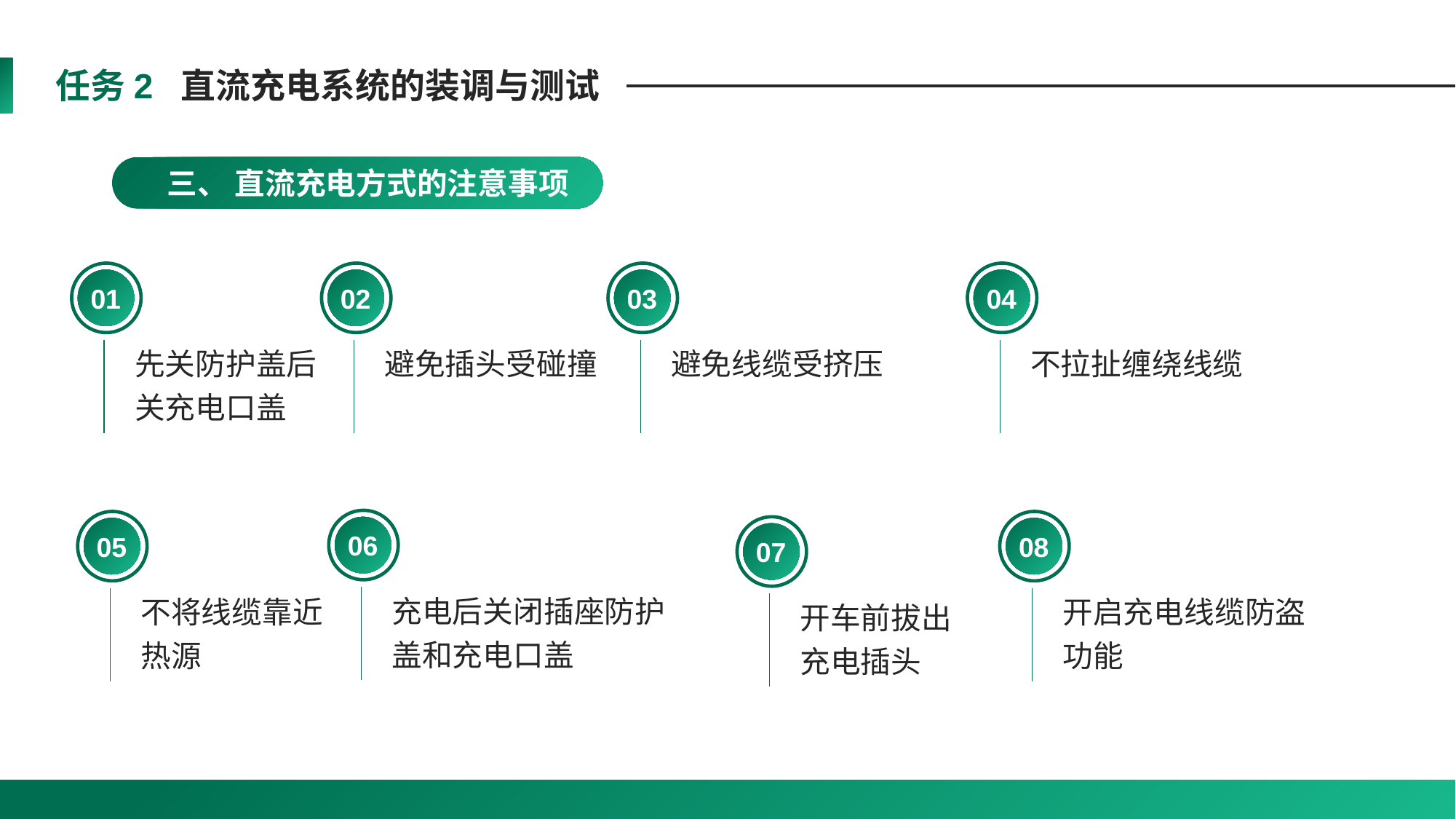

任务2  直流充电系统的装调与测试
  三、 直流充电方式的注意事项

01
先关防护盖后关充电口盖

02
避免插头受碰撞

03
避免线缆受挤压

04
不拉扯缠绕线缆

06
充电后关闭插座防护盖和充电口盖

05
不将线缆靠近热源

08
开启充电线缆防盗功能

07
开车前拔出充电插头